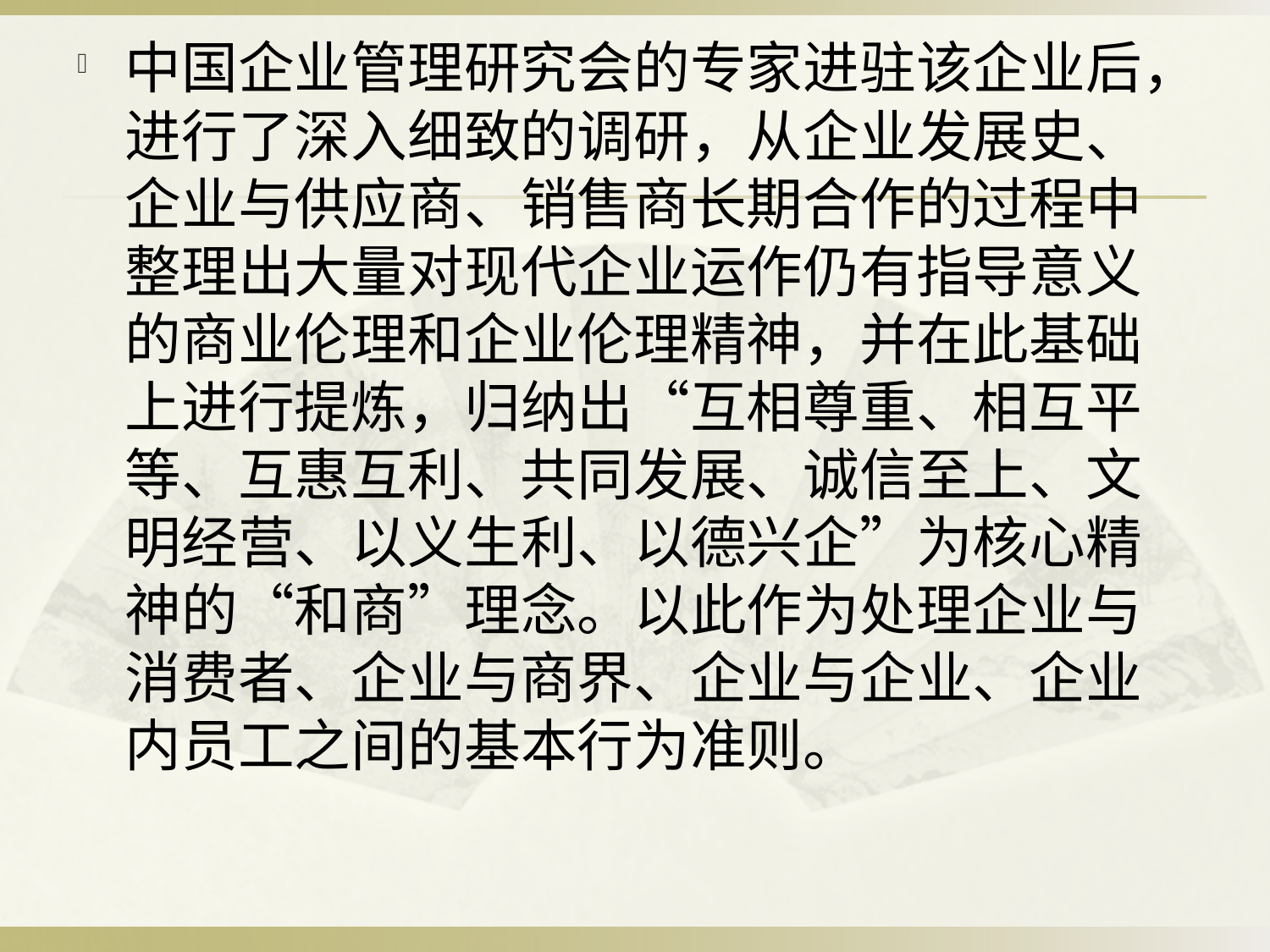

中国企业管理研究会的专家进驻该企业后，进行了深入细致的调研，从企业发展史、企业与供应商、销售商长期合作的过程中整理出大量对现代企业运作仍有指导意义的商业伦理和企业伦理精神，并在此基础上进行提炼，归纳出“互相尊重、相互平等、互惠互利、共同发展、诚信至上、文明经营、以义生利、以德兴企”为核心精神的“和商”理念。以此作为处理企业与消费者、企业与商界、企业与企业、企业内员工之间的基本行为准则。
#